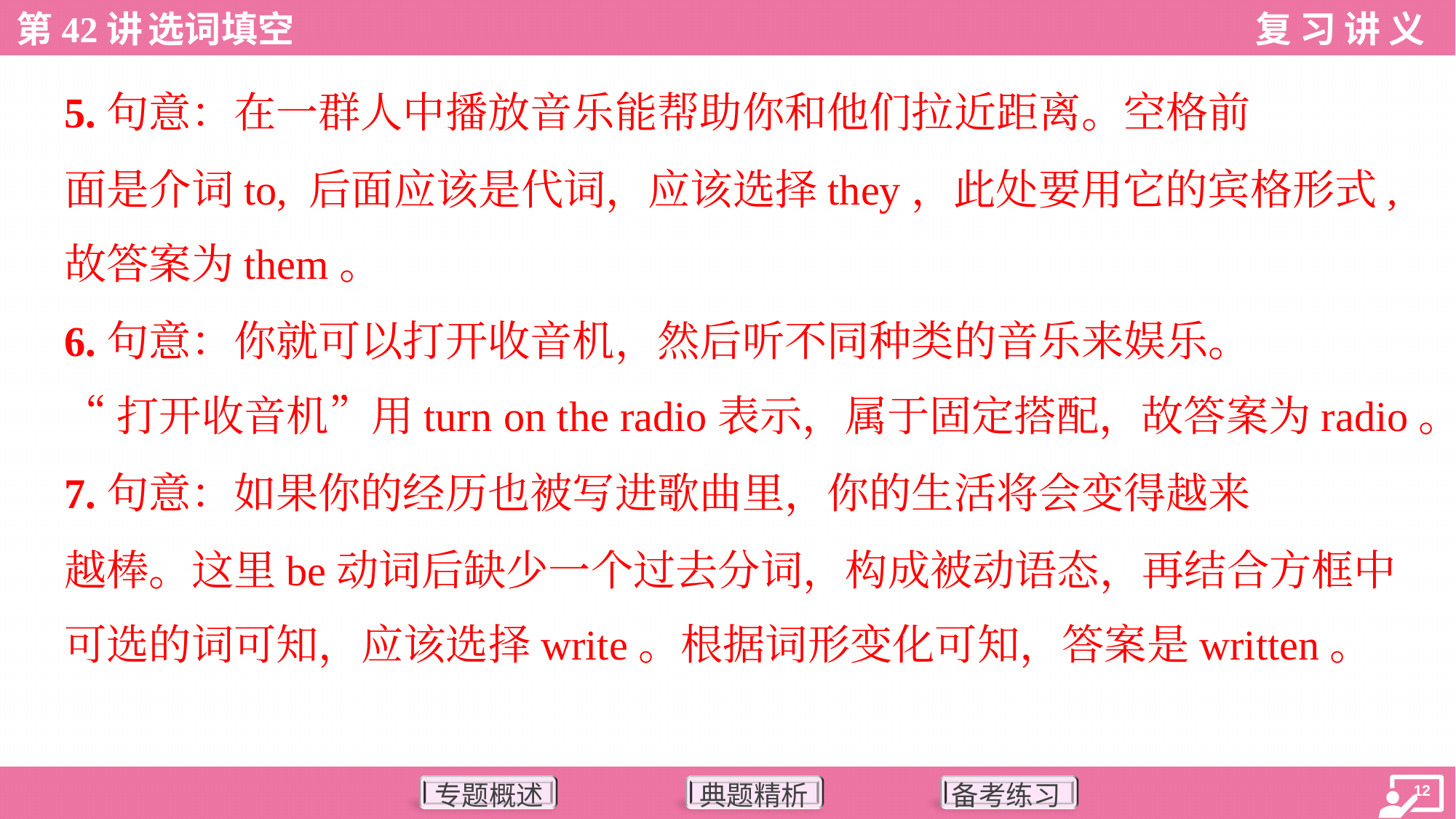

5.句意：在一群人中播放音乐能帮助你和他们拉近距离。空格前
面是介词to, 后面应该是代词，应该选择they，此处要用它的宾格形式,
故答案为them。
6.句意：你就可以打开收音机，然后听不同种类的音乐来娱乐。
“打开收音机”用turn on the radio表示，属于固定搭配，故答案为radio。
7.句意：如果你的经历也被写进歌曲里，你的生活将会变得越来
越棒。这里be动词后缺少一个过去分词，构成被动语态，再结合方框中
可选的词可知，应该选择write。根据词形变化可知，答案是written。